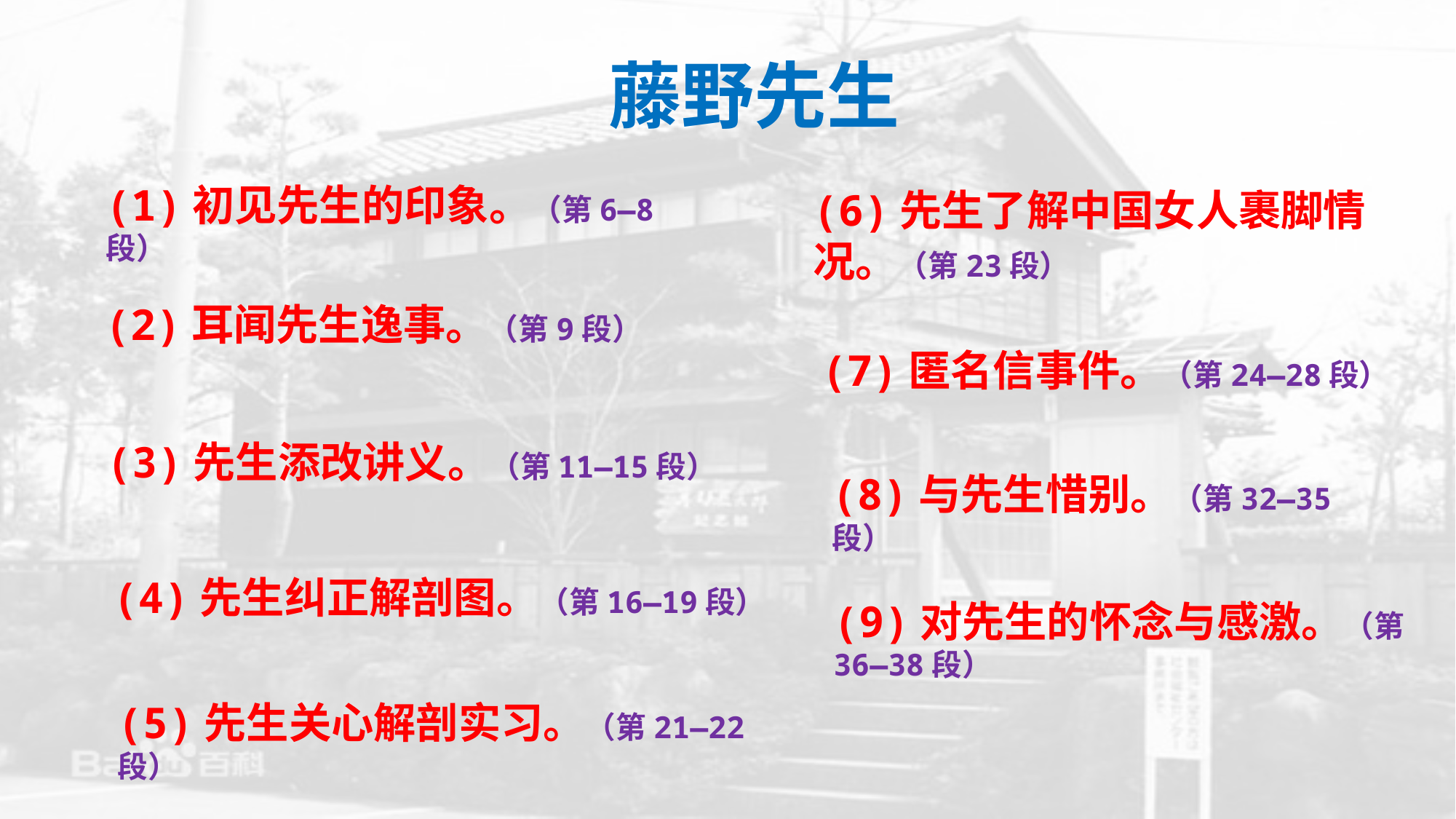

藤野先生
(1)初见先生的印象。（第6—8段）
(6)先生了解中国女人裹脚情况。（第23段）
(2)耳闻先生逸事。（第9段）
(7)匿名信事件。（第24—28段）
(3)先生添改讲义。（第11—15段）
(8)与先生惜别。（第32—35段）
(4)先生纠正解剖图。（第16—19段）
(9)对先生的怀念与感激。（第36—38段）
(5)先生关心解剖实习。（第21—22段）